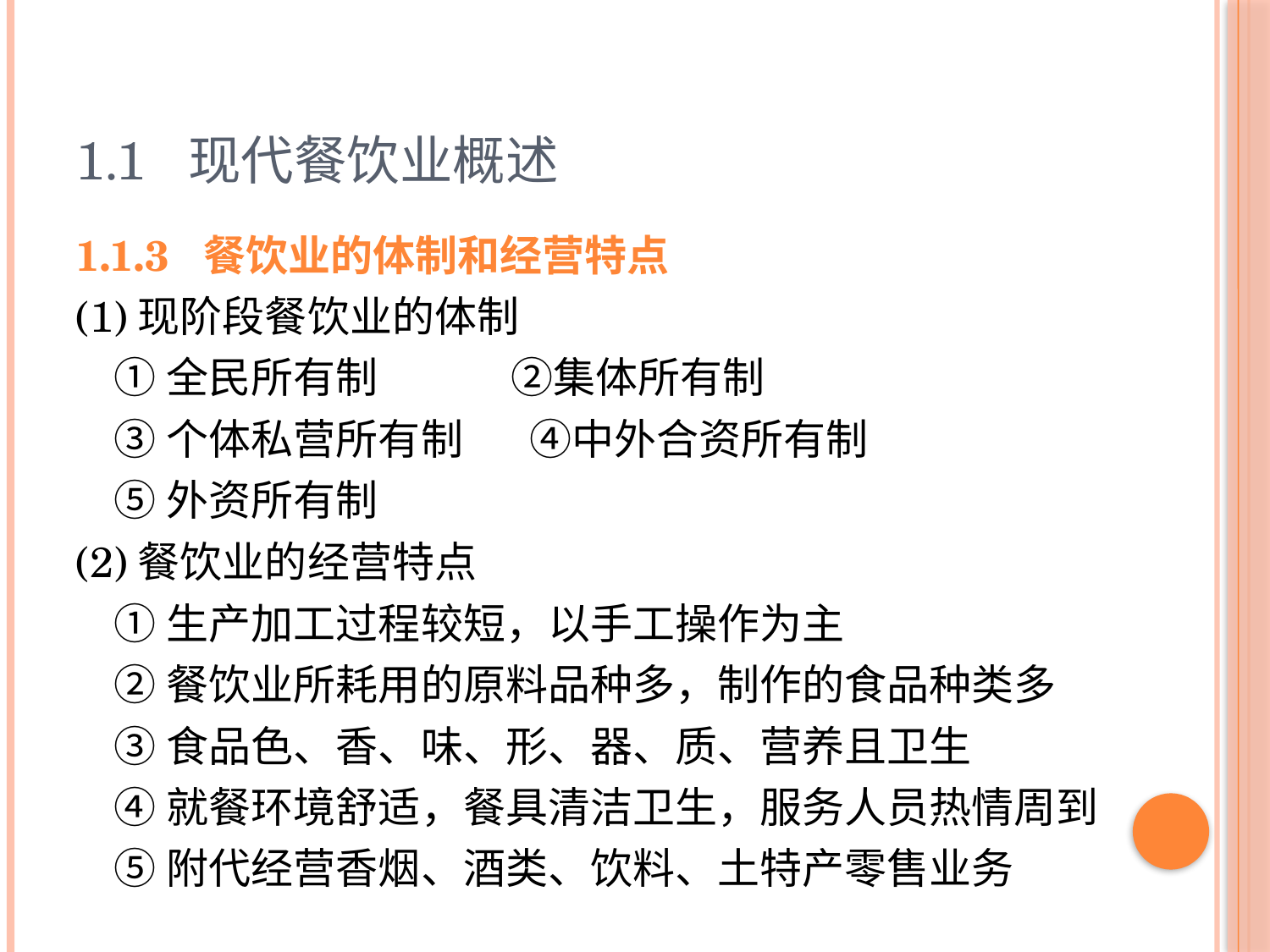

# 1.1  现代餐饮业概述
1.1.3  餐饮业的体制和经营特点
(1)现阶段餐饮业的体制
    ①全民所有制              ②集体所有制
    ③个体私营所有制       ④中外合资所有制
    ⑤外资所有制
(2)餐饮业的经营特点
    ①生产加工过程较短，以手工操作为主
    ②餐饮业所耗用的原料品种多，制作的食品种类多
    ③食品色、香、味、形、器、质、营养且卫生
    ④就餐环境舒适，餐具清洁卫生，服务人员热情周到
    ⑤附代经营香烟、酒类、饮料、土特产零售业务